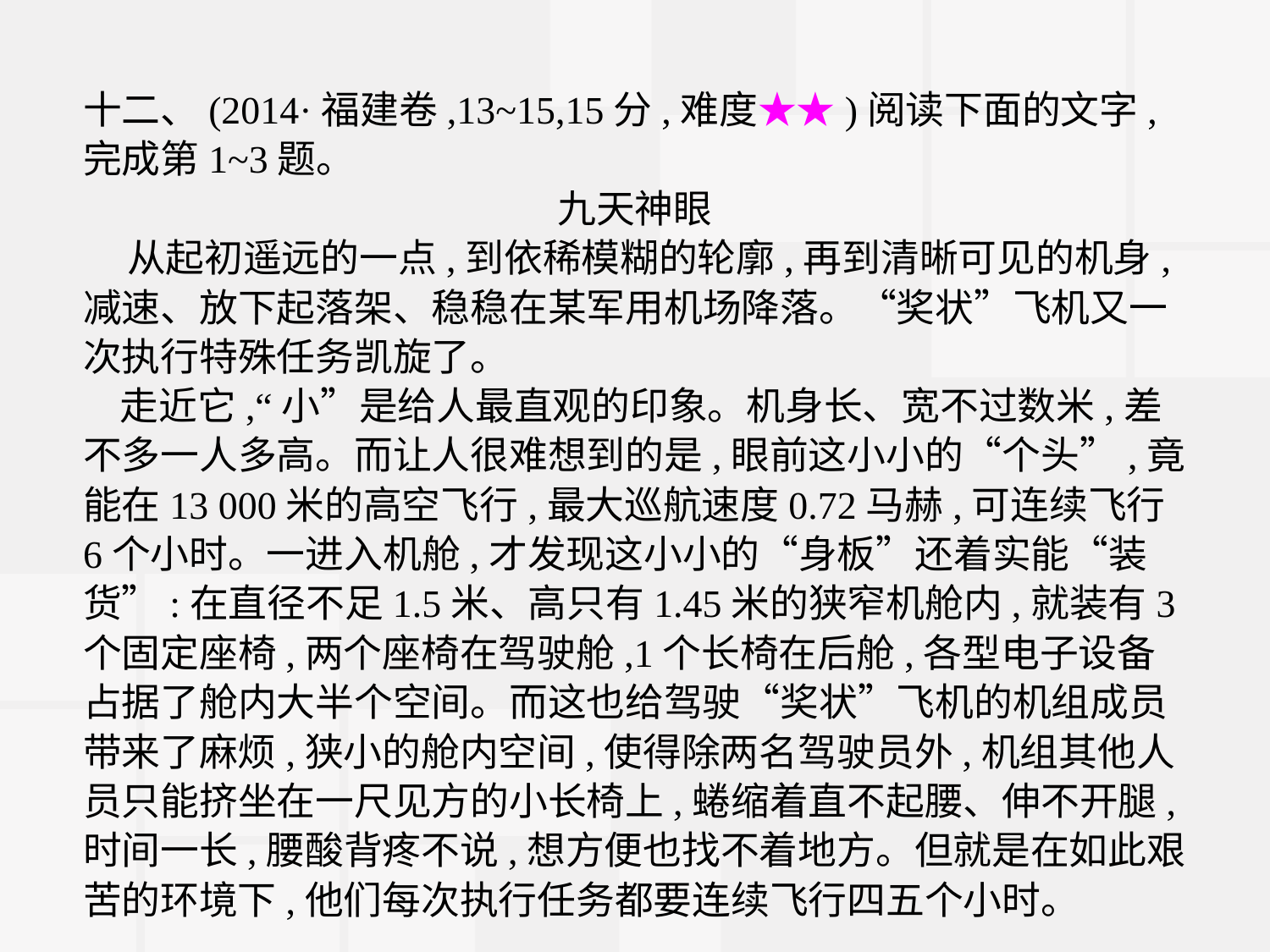

十二、(2014·福建卷,13~15,15分,难度★★)阅读下面的文字,完成第1~3题。
九天神眼
    从起初遥远的一点,到依稀模糊的轮廓,再到清晰可见的机身,减速、放下起落架、稳稳在某军用机场降落。“奖状”飞机又一次执行特殊任务凯旋了。
走近它,“小”是给人最直观的印象。机身长、宽不过数米,差不多一人多高。而让人很难想到的是,眼前这小小的“个头”,竟能在13 000米的高空飞行,最大巡航速度0.72马赫,可连续飞行6个小时。一进入机舱,才发现这小小的“身板”还着实能“装货”:在直径不足1.5米、高只有1.45米的狭窄机舱内,就装有3个固定座椅,两个座椅在驾驶舱,1个长椅在后舱,各型电子设备占据了舱内大半个空间。而这也给驾驶“奖状”飞机的机组成员带来了麻烦,狭小的舱内空间,使得除两名驾驶员外,机组其他人员只能挤坐在一尺见方的小长椅上,蜷缩着直不起腰、伸不开腿,时间一长,腰酸背疼不说,想方便也找不着地方。但就是在如此艰苦的环境下,他们每次执行任务都要连续飞行四五个小时。